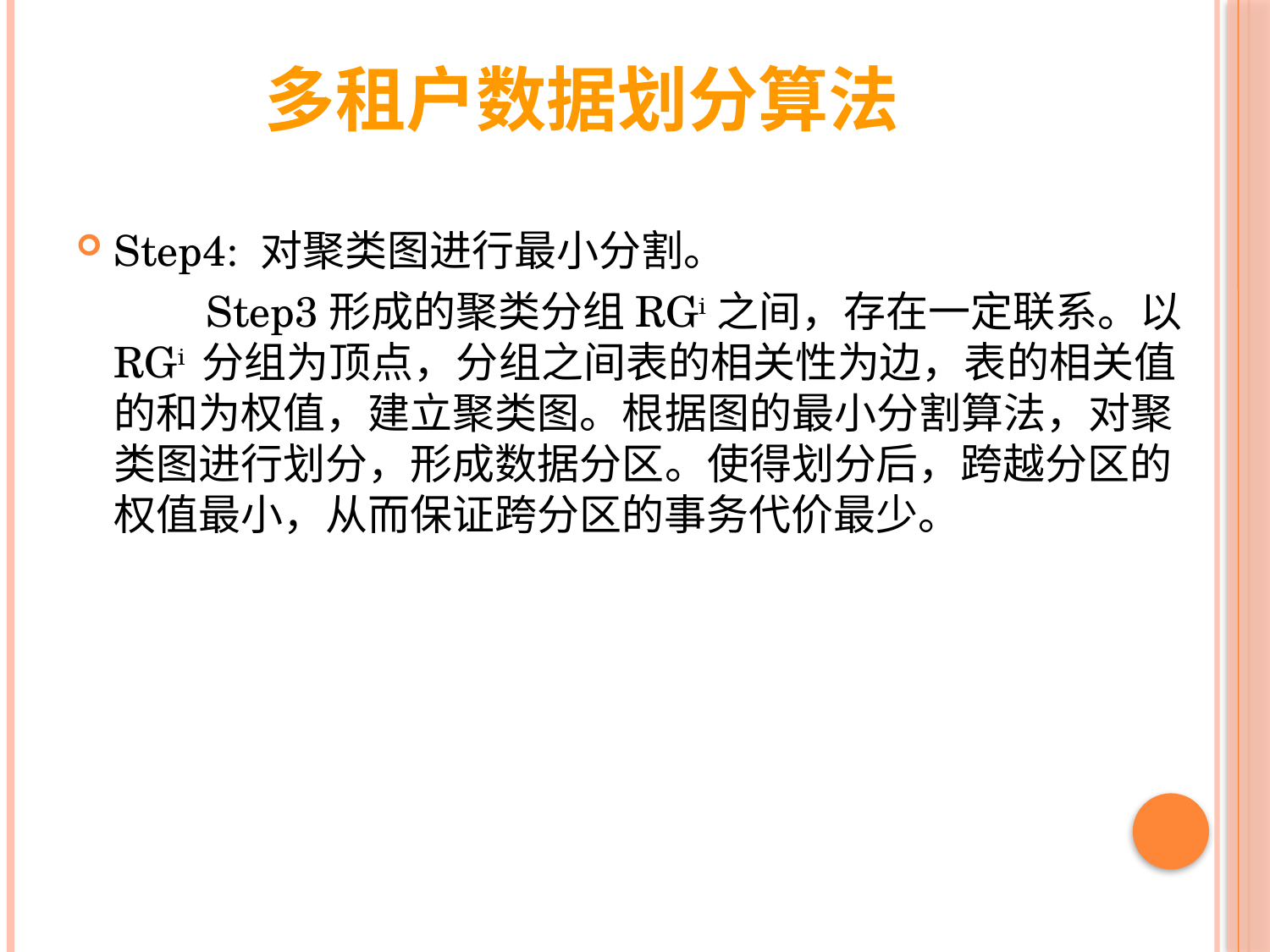

# 多租户数据划分算法

Step4: 对聚类图进行最小分割。
           Step3形成的聚类分组RGi之间，存在一定联系。以RGi 分组为顶点，分组之间表的相关性为边，表的相关值的和为权值，建立聚类图。根据图的最小分割算法，对聚类图进行划分，形成数据分区。使得划分后，跨越分区的权值最小，从而保证跨分区的事务代价最少。